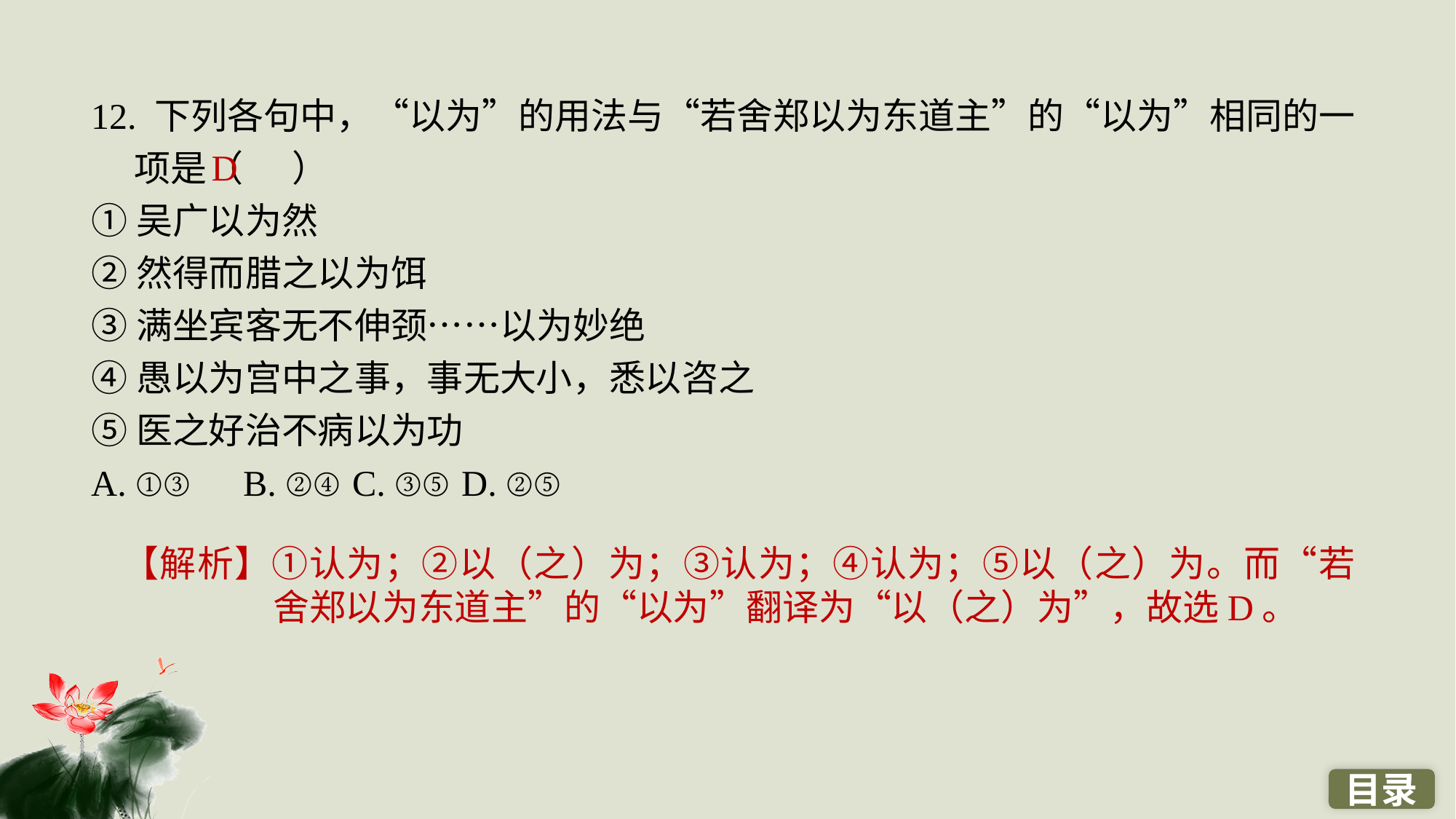

12. 下列各句中，“以为”的用法与“若舍郑以为东道主”的“以为”相同的一项是（      ）
①吴广以为然
②然得而腊之以为饵
③满坐宾客无不伸颈……以为妙绝
④愚以为宫中之事，事无大小，悉以咨之
⑤医之好治不病以为功
A. ①③ 	B. ②④ 	C. ③⑤ 	D. ②⑤
D
【解析】①认为；②以（之）为；③认为；④认为；⑤以（之）为。而“若舍郑以为东道主”的“以为”翻译为“以（之）为”，故选D。